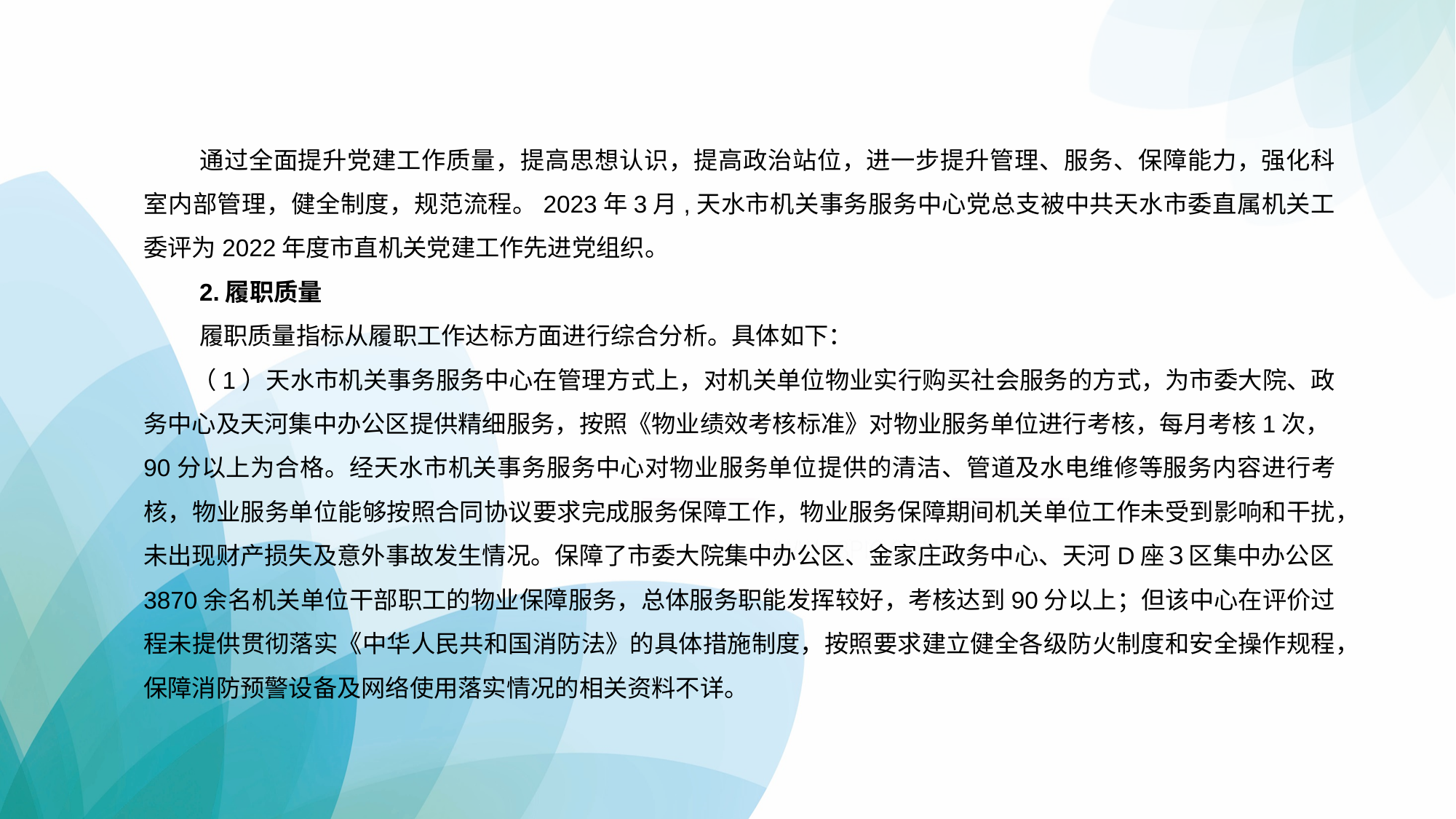

通过全面提升党建工作质量，提高思想认识，提高政治站位，进一步提升管理、服务、保障能力，强化科室内部管理，健全制度，规范流程。2023年3月,天水市机关事务服务中心党总支被中共天水市委直属机关工委评为2022年度市直机关党建工作先进党组织。
2.履职质量
履职质量指标从履职工作达标方面进行综合分析。具体如下：
（1）天水市机关事务服务中心在管理方式上，对机关单位物业实行购买社会服务的方式，为市委大院、政务中心及天河集中办公区提供精细服务，按照《物业绩效考核标准》对物业服务单位进行考核，每月考核1次，90分以上为合格。经天水市机关事务服务中心对物业服务单位提供的清洁、管道及水电维修等服务内容进行考核，物业服务单位能够按照合同协议要求完成服务保障工作，物业服务保障期间机关单位工作未受到影响和干扰，未出现财产损失及意外事故发生情况。保障了市委大院集中办公区、金家庄政务中心、天河D座３区集中办公区3870余名机关单位干部职工的物业保障服务，总体服务职能发挥较好，考核达到90分以上；但该中心在评价过程未提供贯彻落实《中华人民共和国消防法》的具体措施制度，按照要求建立健全各级防火制度和安全操作规程，保障消防预警设备及网络使用落实情况的相关资料不详。